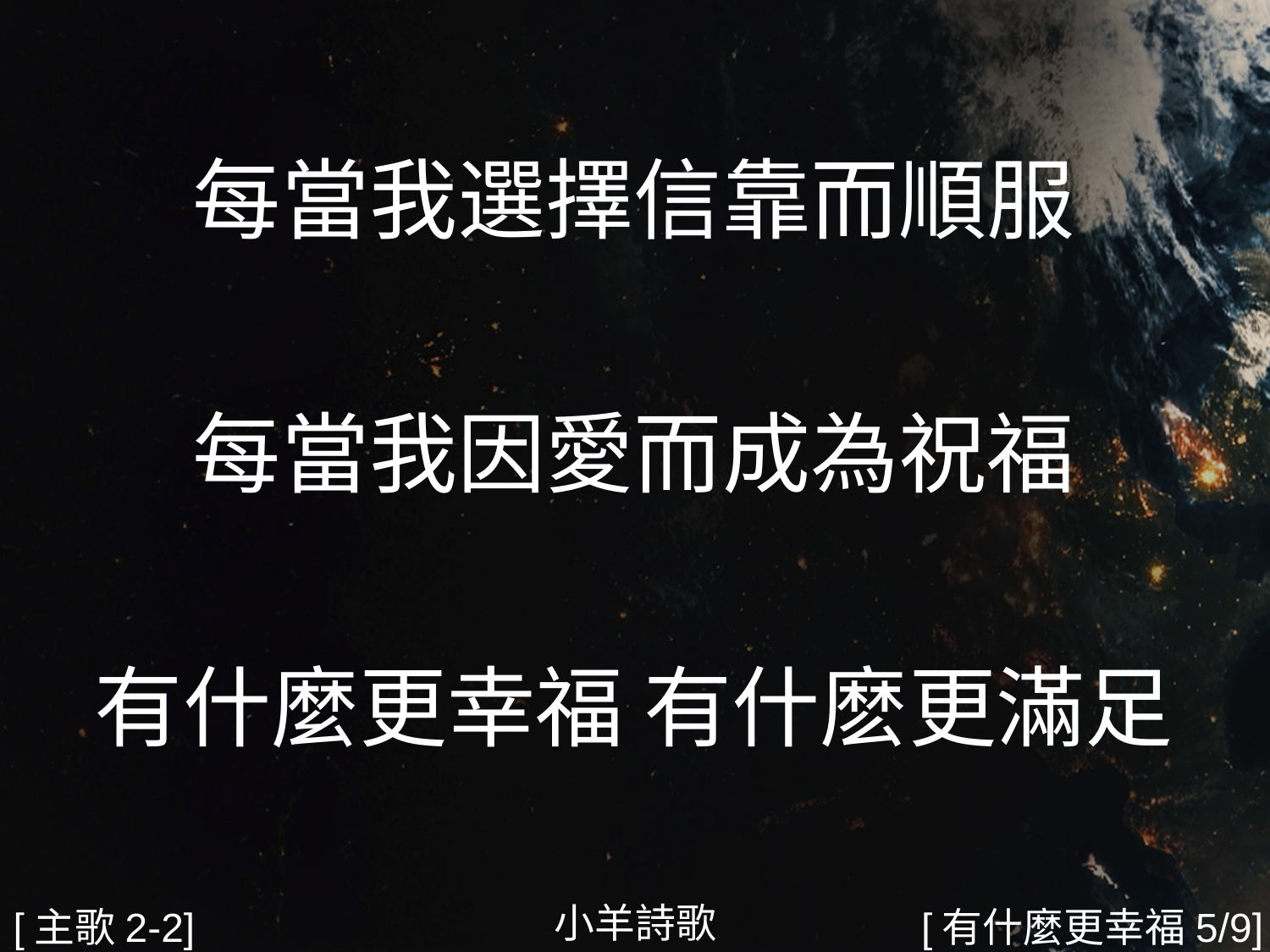

每當我選擇信靠而順服

每當我因愛而成為祝福

有什麼更幸福 有什麽更滿足

#

小羊詩歌
[主歌2-2]
[有什麼更幸福5/9]